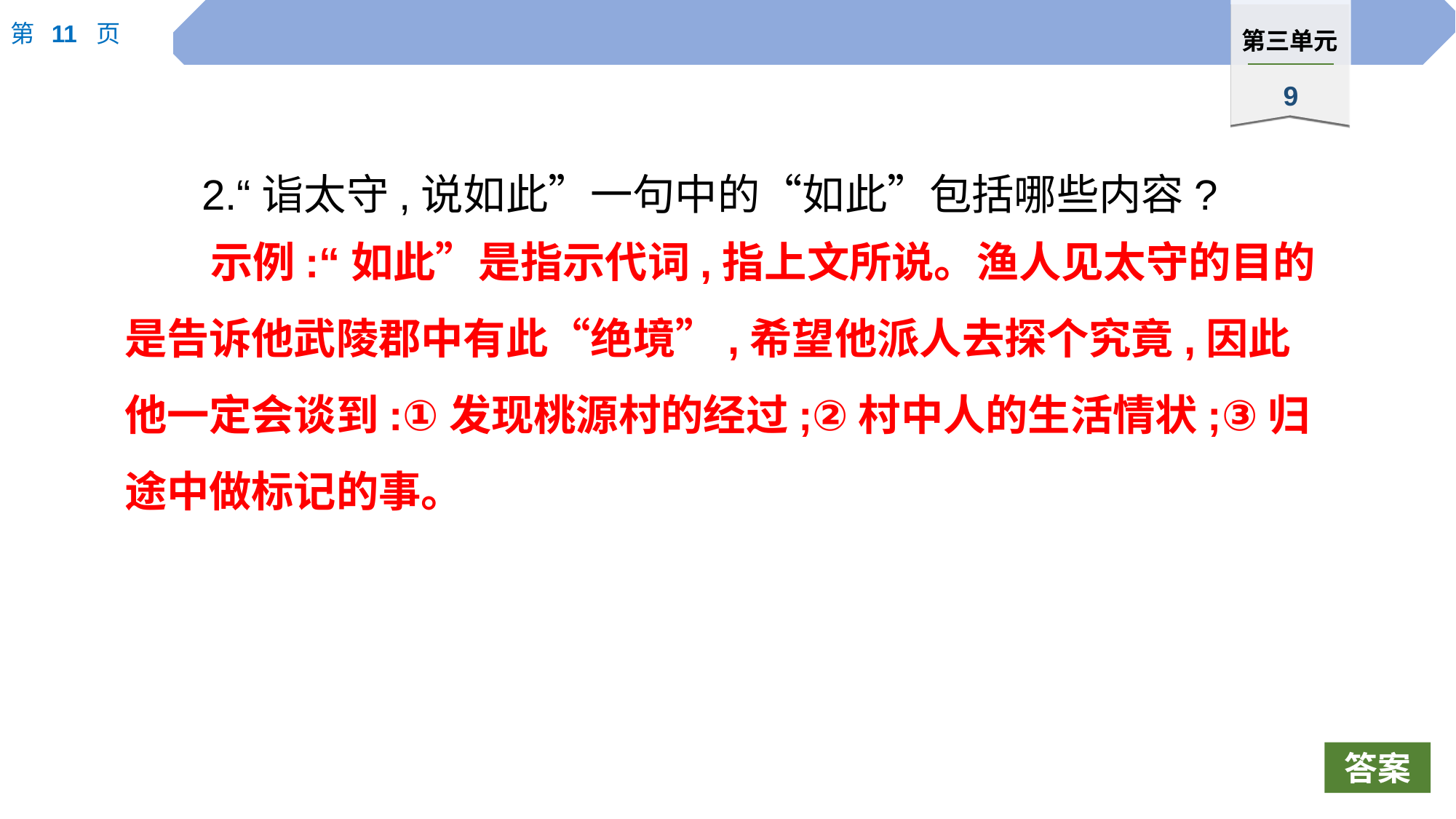

2.“诣太守,说如此”一句中的“如此”包括哪些内容?
示例:“如此”是指示代词,指上文所说。渔人见太守的目的是告诉他武陵郡中有此“绝境”,希望他派人去探个究竟,因此他一定会谈到:①发现桃源村的经过;②村中人的生活情状;③归途中做标记的事。
答案